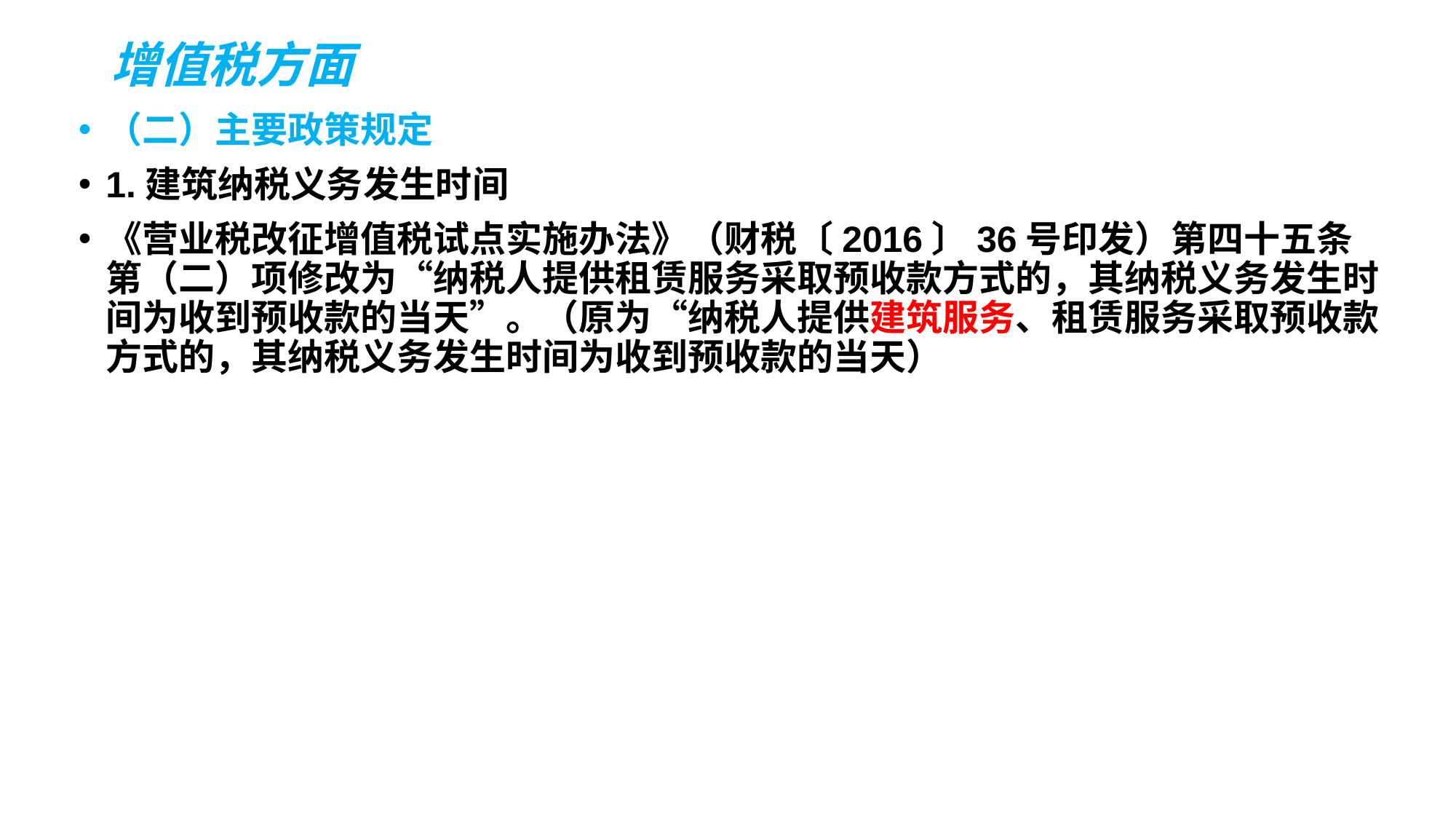

# 增值税方面
（二）主要政策规定
1.建筑纳税义务发生时间
《营业税改征增值税试点实施办法》（财税〔2016〕36号印发）第四十五条第（二）项修改为“纳税人提供租赁服务采取预收款方式的，其纳税义务发生时间为收到预收款的当天”。（原为“纳税人提供建筑服务、租赁服务采取预收款方式的，其纳税义务发生时间为收到预收款的当天）